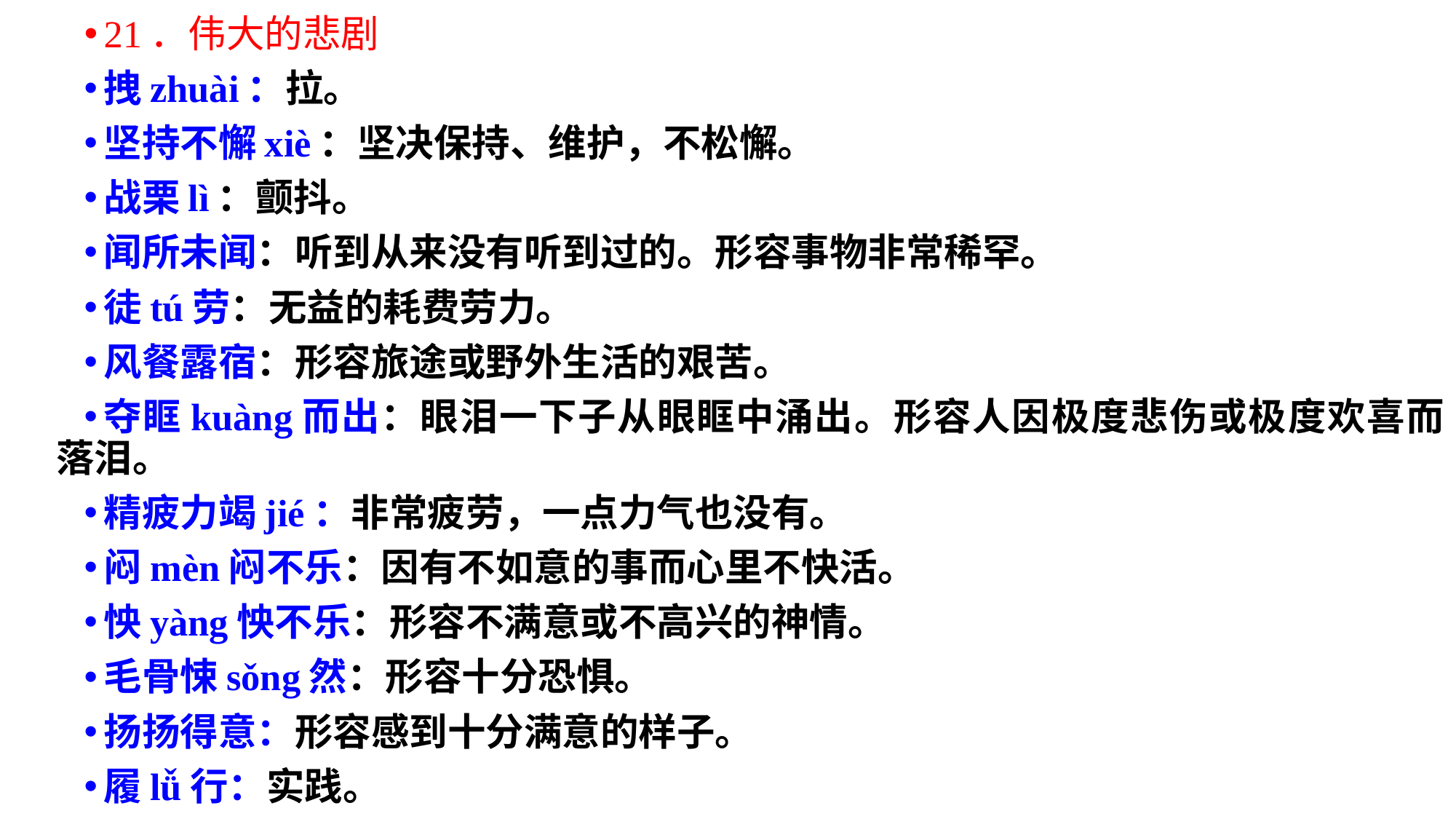

21．伟大的悲剧
拽zhuài：拉。
坚持不懈xiè：坚决保持、维护，不松懈。
战栗lì：颤抖。
闻所未闻：听到从来没有听到过的。形容事物非常稀罕。
徒tú劳：无益的耗费劳力。
风餐露宿：形容旅途或野外生活的艰苦。
夺眶kuàng而出：眼泪一下子从眼眶中涌出。形容人因极度悲伤或极度欢喜而落泪。
精疲力竭jié：非常疲劳，一点力气也没有。
闷mèn闷不乐：因有不如意的事而心里不快活。
怏yàng怏不乐：形容不满意或不高兴的神情。
毛骨悚sǒng然：形容十分恐惧。
扬扬得意：形容感到十分满意的样子。
履lǚ行：实践。